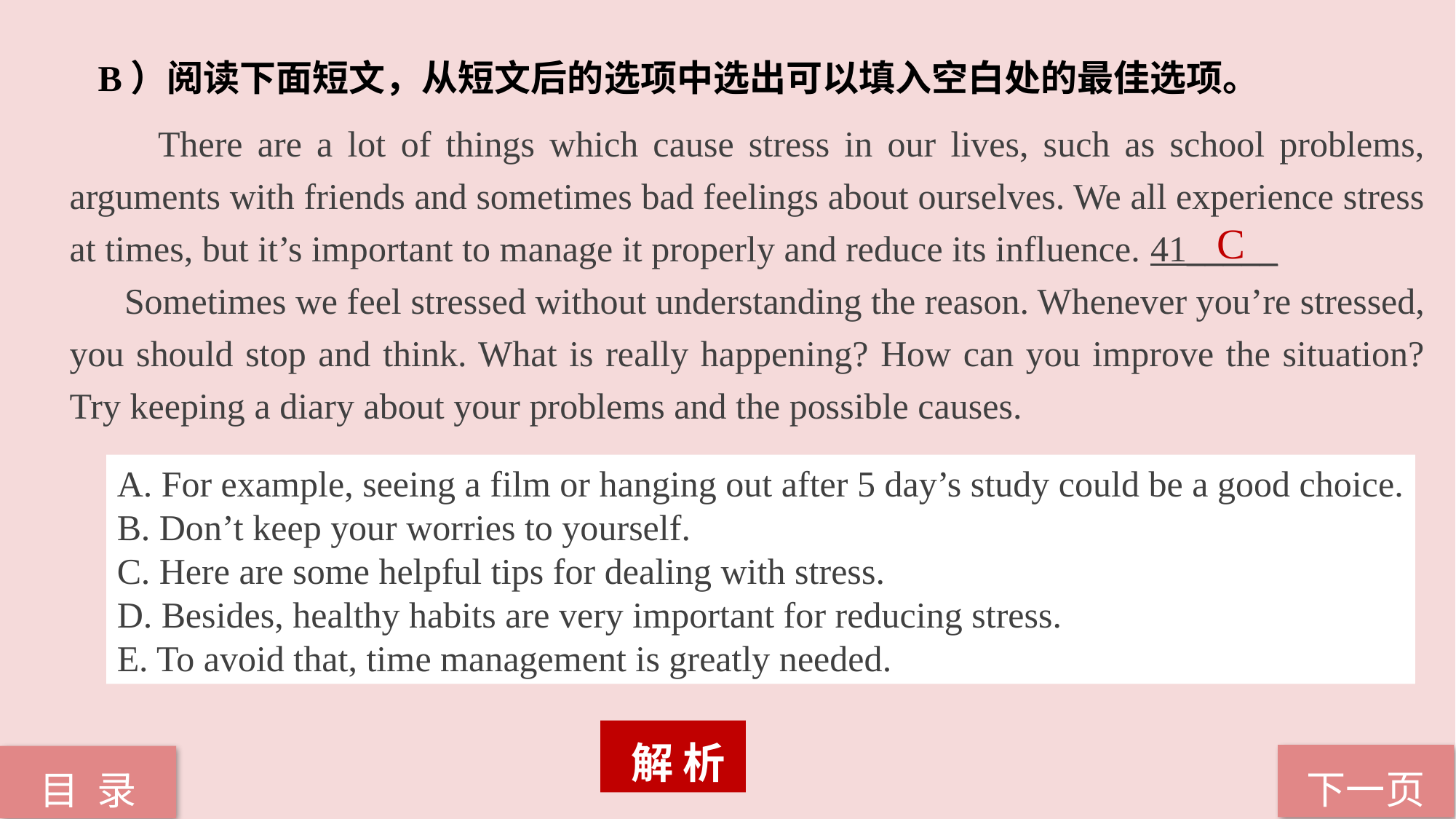

B）阅读下面短文，从短文后的选项中选出可以填入空白处的最佳选项。
      There are a lot of things which cause stress in our lives, such as school problems, arguments with friends and sometimes bad feelings about ourselves. We all experience stress at times, but it’s important to manage it properly and reduce its influence. 41_____
      Sometimes we feel stressed without understanding the reason. Whenever you’re stressed,
you should stop and think. What is really happening? How can you improve the situation? Try keeping a diary about your problems and the possible causes.
C
A. For example, seeing a film or hanging out after 5 day’s study could be a good choice.
B. Don’t keep your worries to yourself.
C. Here are some helpful tips for dealing with stress.
D. Besides, healthy habits are very important for reducing stress.
E. To avoid that, time management is greatly needed.
 解 析